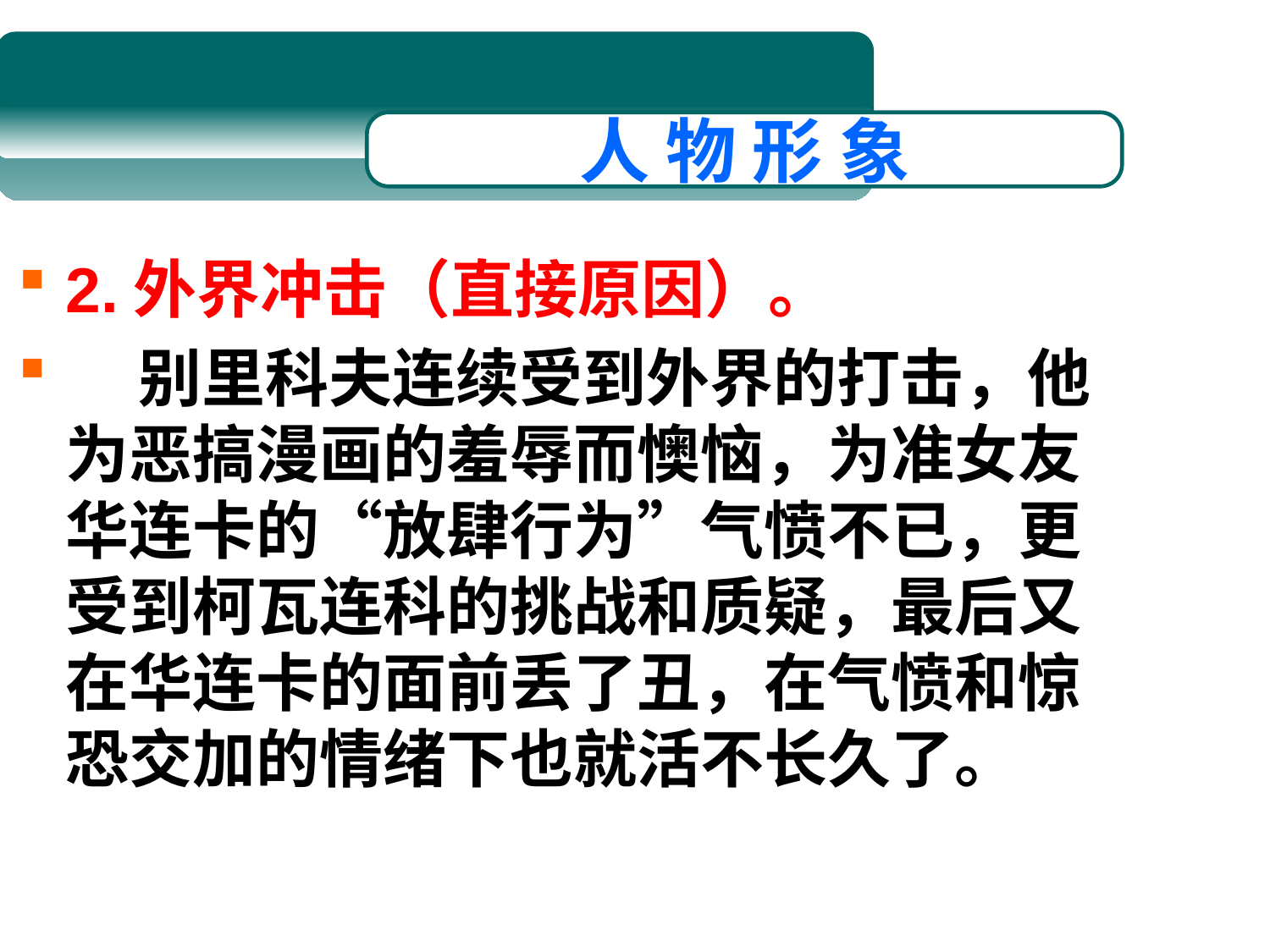

人 物 形 象
2.外界冲击（直接原因）。
    别里科夫连续受到外界的打击，他为恶搞漫画的羞辱而懊恼，为准女友华连卡的“放肆行为”气愤不已，更受到柯瓦连科的挑战和质疑，最后又在华连卡的面前丢了丑，在气愤和惊恐交加的情绪下也就活不长久了。